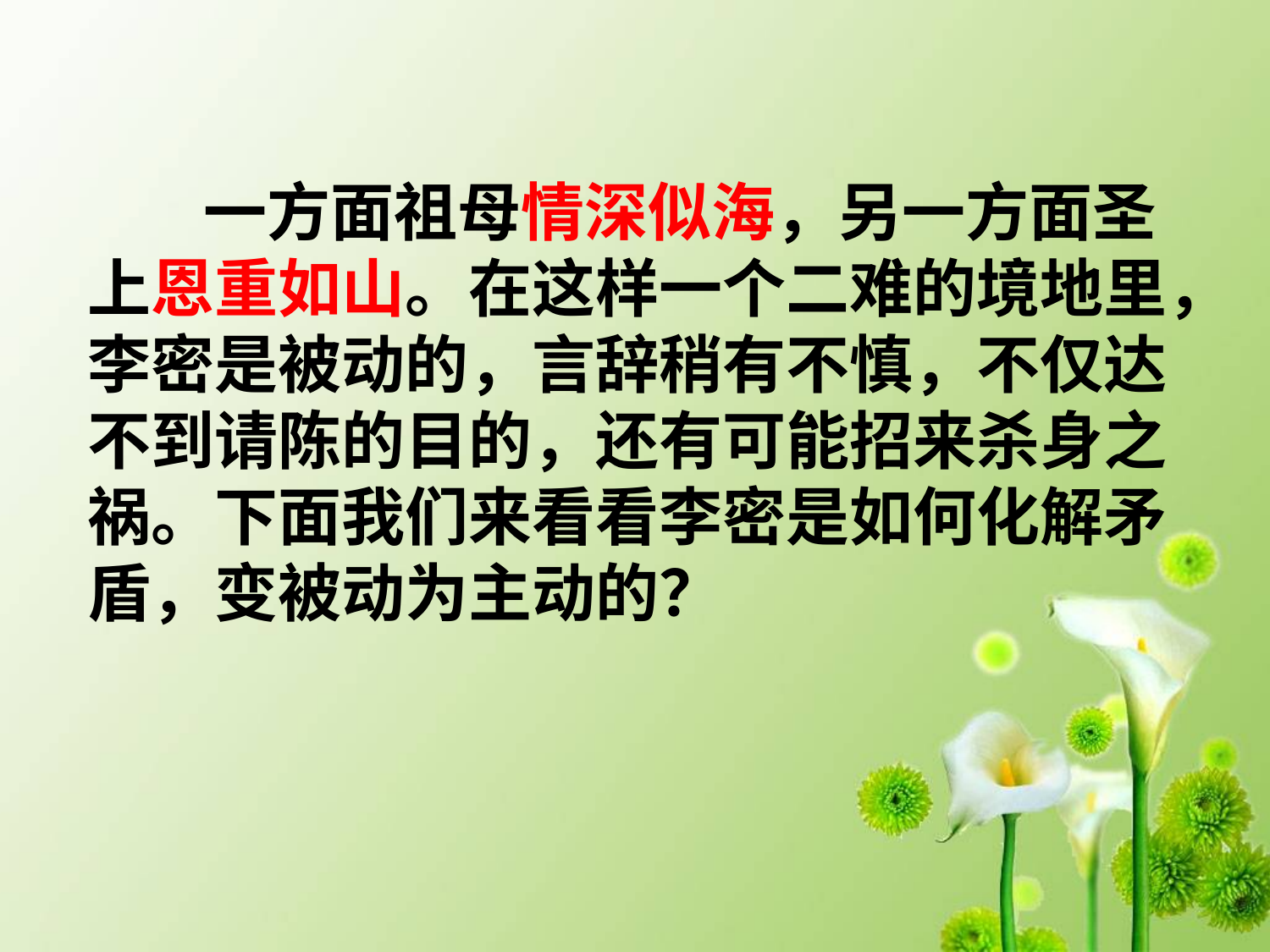

一方面祖母情深似海，另一方面圣上恩重如山。在这样一个二难的境地里，李密是被动的，言辞稍有不慎，不仅达不到请陈的目的，还有可能招来杀身之祸。下面我们来看看李密是如何化解矛盾，变被动为主动的？